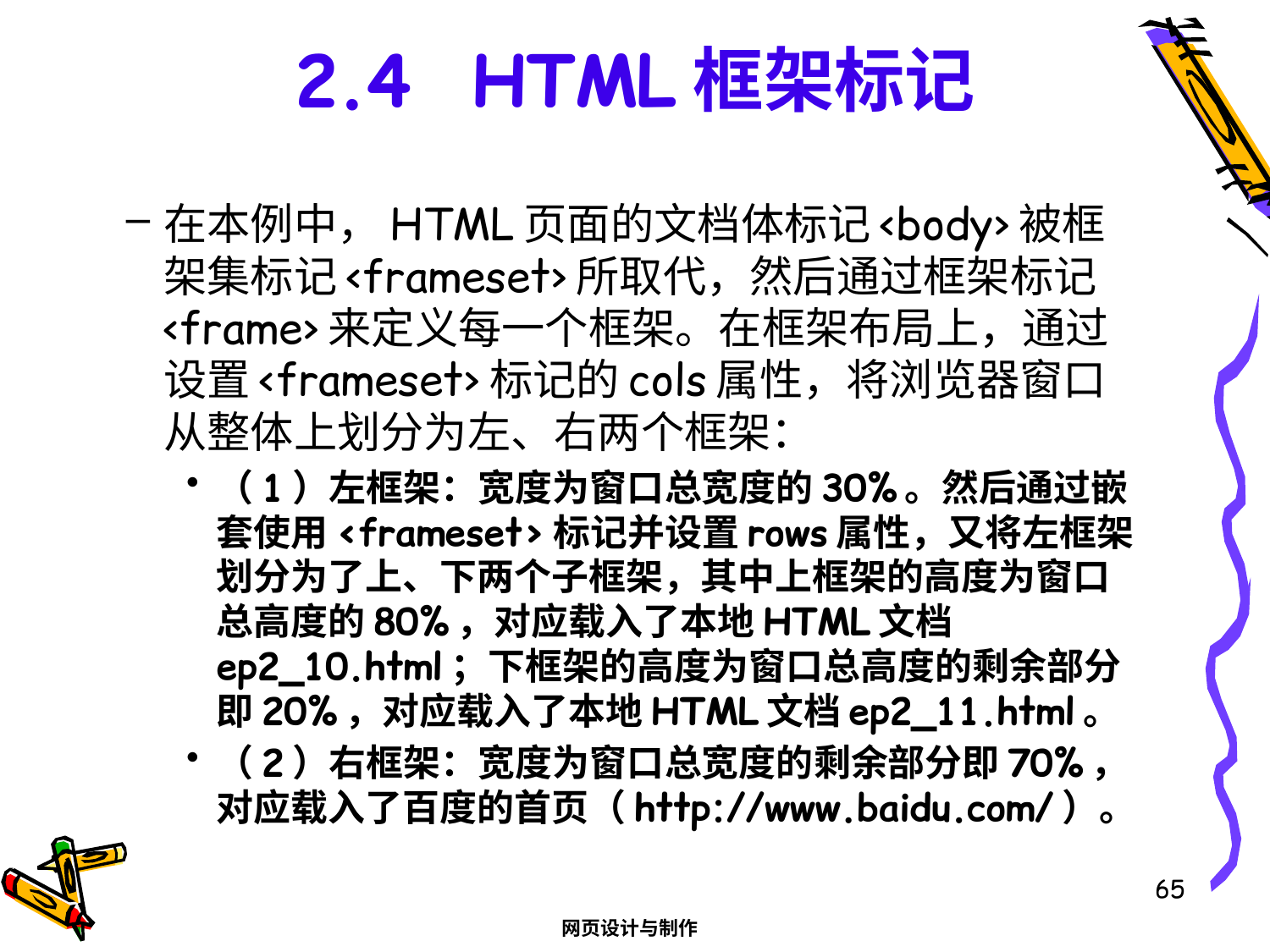

# 2.4  HTML框架标记
在本例中，HTML页面的文档体标记<body>被框架集标记<frameset>所取代，然后通过框架标记<frame>来定义每一个框架。在框架布局上，通过设置<frameset>标记的cols属性，将浏览器窗口从整体上划分为左、右两个框架：
（1）左框架：宽度为窗口总宽度的30%。然后通过嵌套使用<frameset>标记并设置rows属性，又将左框架划分为了上、下两个子框架，其中上框架的高度为窗口总高度的80%，对应载入了本地HTML文档ep2_10.html；下框架的高度为窗口总高度的剩余部分即20%，对应载入了本地HTML文档ep2_11.html。
（2）右框架：宽度为窗口总宽度的剩余部分即70%，对应载入了百度的首页（http://www.baidu.com/）。
65
网页设计与制作